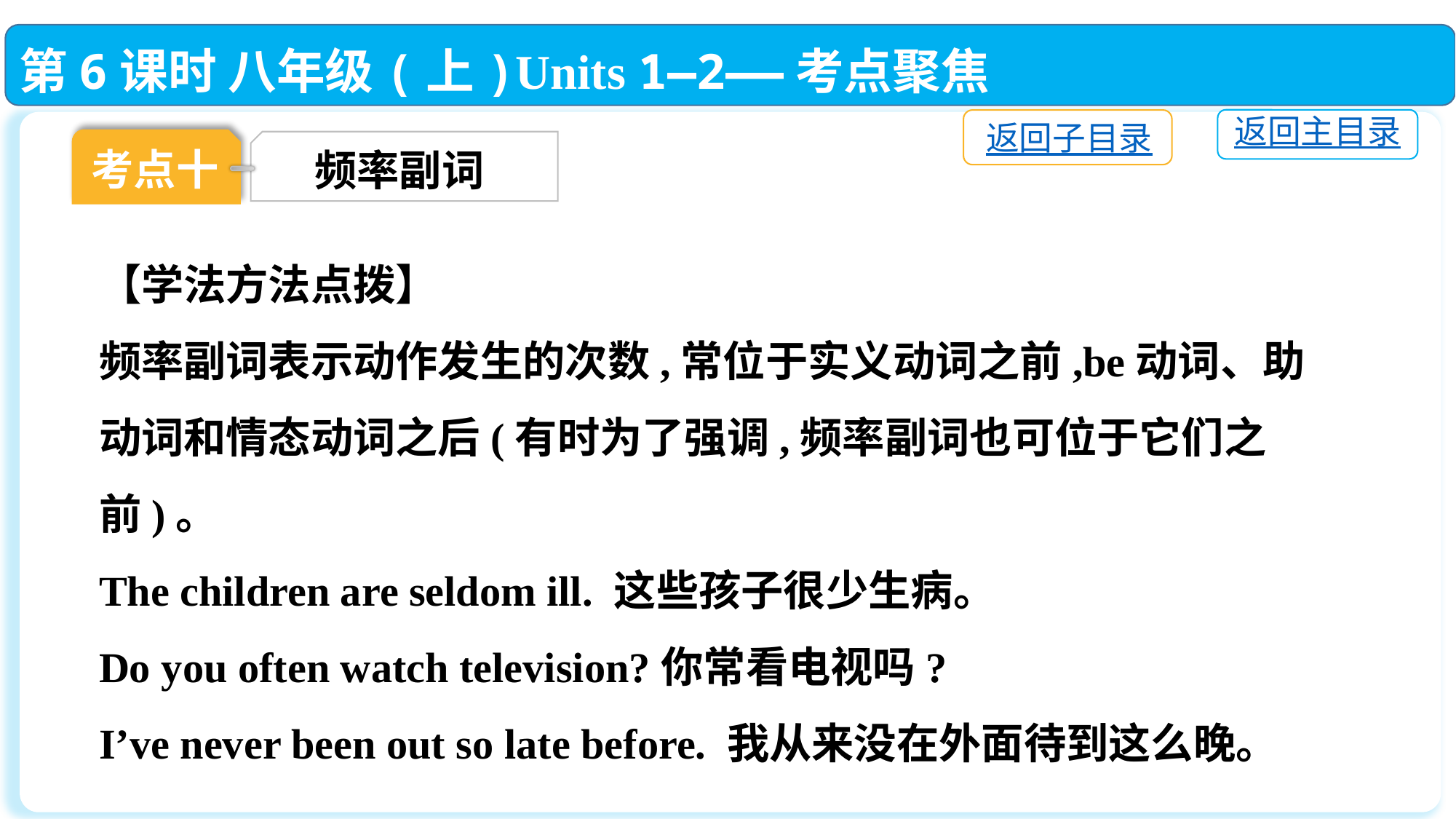

第6课时 八年级(上)Units 1—2——考点聚焦
返回主目录

返回子目录

考点十
频率副词

【学法方法点拨】
频率副词表示动作发生的次数,常位于实义动词之前,be动词、助动词和情态动词之后(有时为了强调,频率副词也可位于它们之前)。
The children are seldom ill. 这些孩子很少生病。
Do you often watch television?你常看电视吗?
I’ve never been out so late before. 我从来没在外面待到这么晚。